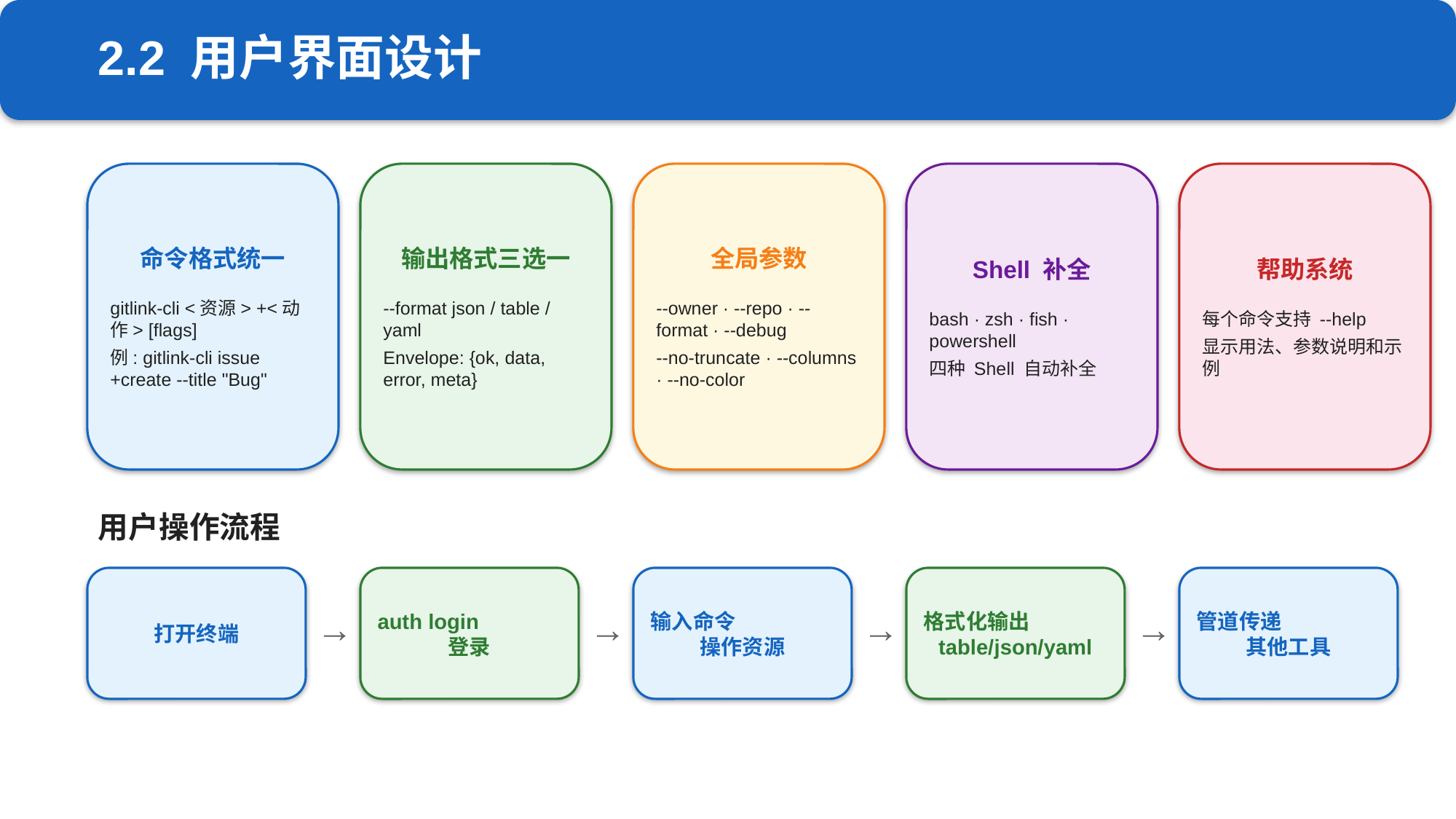

2.2 用户界面设计
命令格式统一
gitlink-cli <资源> +<动作> [flags]
例: gitlink-cli issue +create --title "Bug"
输出格式三选一
--format json / table / yaml
Envelope: {ok, data, error, meta}
全局参数
--owner · --repo · --format · --debug
--no-truncate · --columns · --no-color
Shell 补全
bash · zsh · fish · powershell
四种 Shell 自动补全
帮助系统
每个命令支持 --help
显示用法、参数说明和示例
用户操作流程
打开终端
auth login
登录
输入命令
操作资源
格式化输出
table/json/yaml
管道传递
其他工具
→
→
→
→